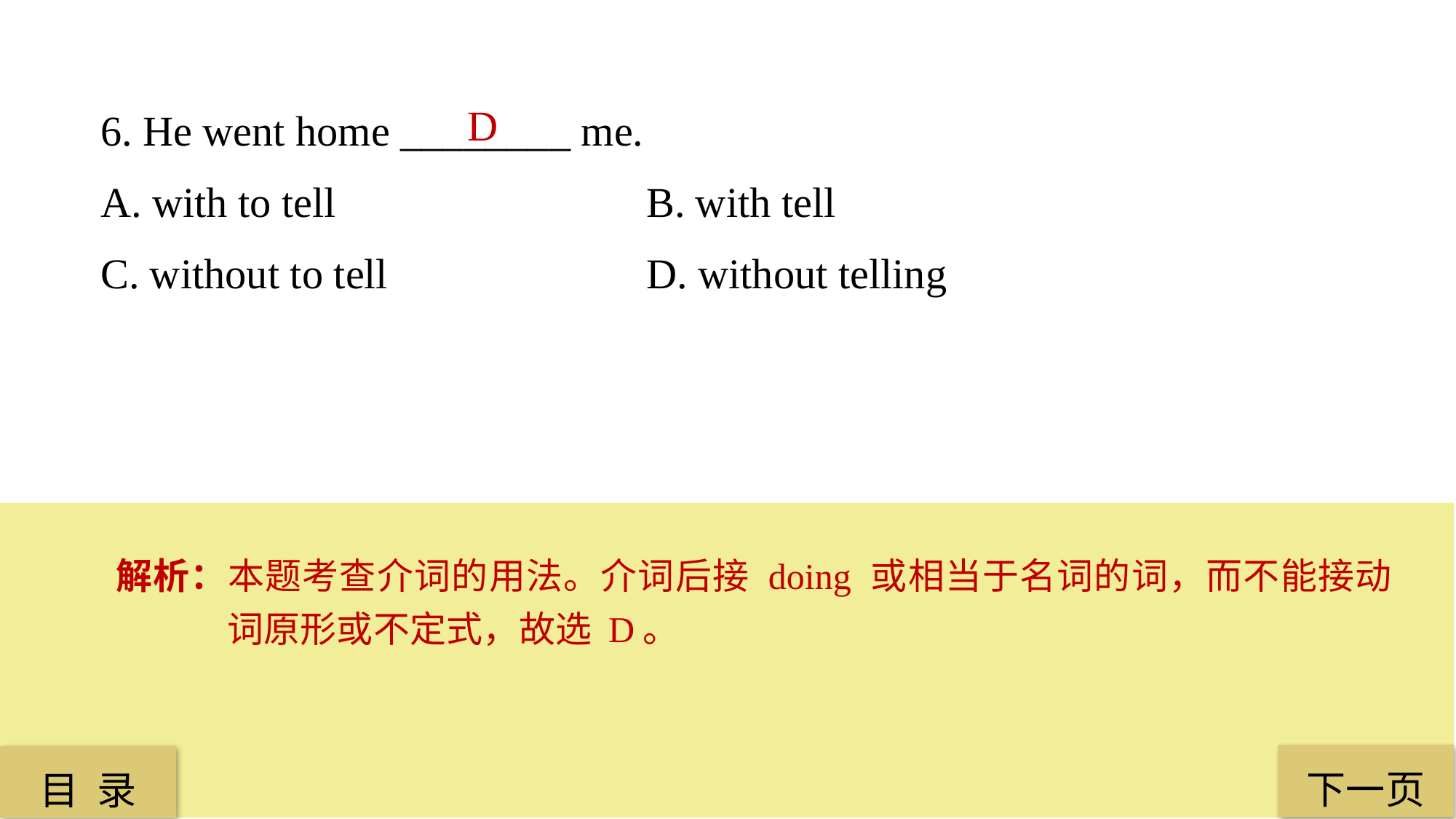

6. He went home ________ me.
A. with to tell 			B. with tell
C. without to tell 			D. without telling
D
解析：本题考查介词的用法。介词后接 doing 或相当于名词的词，而不能接动词原形或不定式，故选 D。